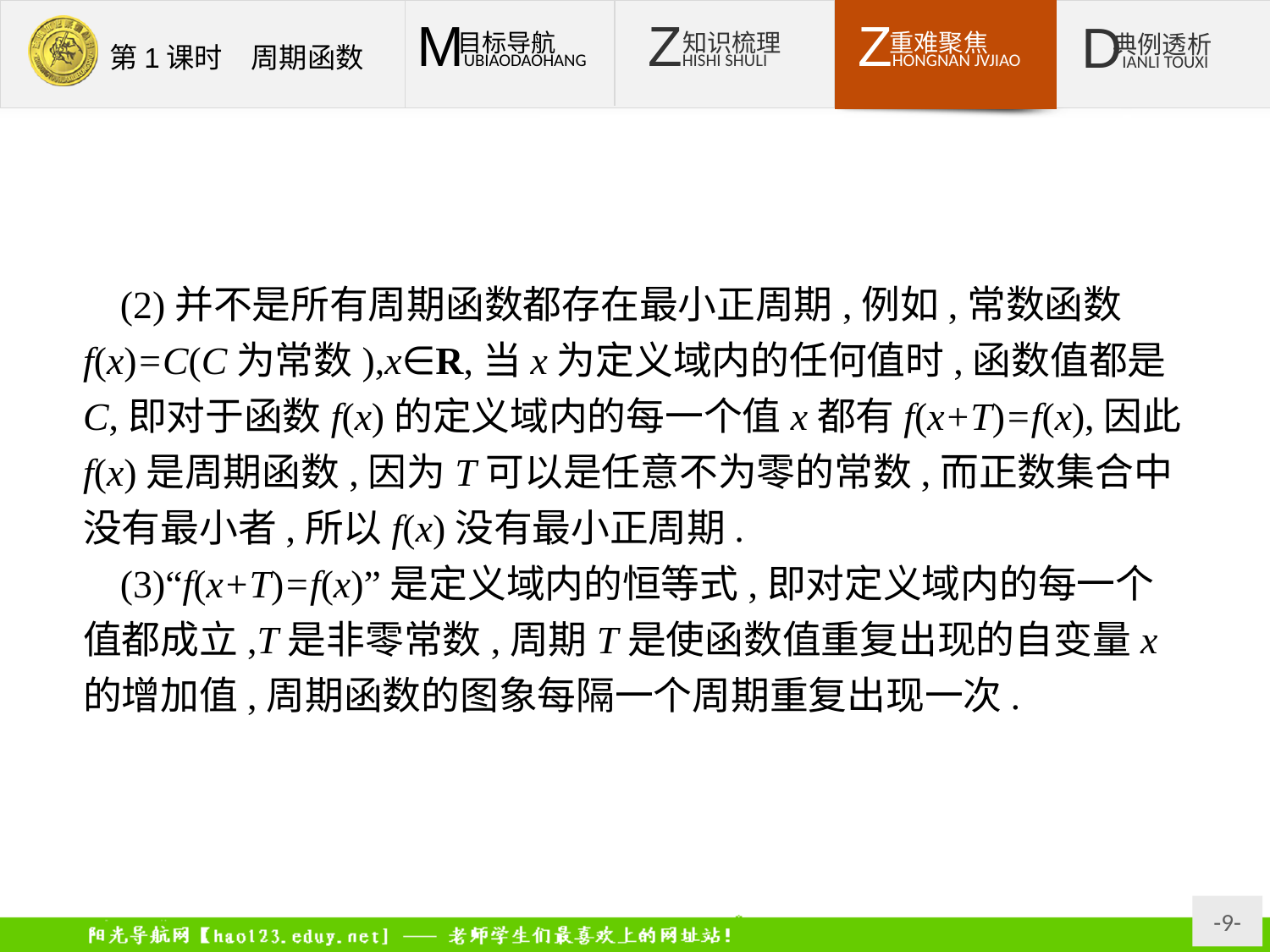

(2)并不是所有周期函数都存在最小正周期,例如,常数函数f(x)=C(C为常数),x∈R,当x为定义域内的任何值时,函数值都是C,即对于函数f(x)的定义域内的每一个值x都有f(x+T)=f(x),因此f(x)是周期函数,因为T可以是任意不为零的常数,而正数集合中没有最小者,所以f(x)没有最小正周期.
(3)“f(x+T)=f(x)”是定义域内的恒等式,即对定义域内的每一个值都成立,T是非零常数,周期T是使函数值重复出现的自变量x的增加值,周期函数的图象每隔一个周期重复出现一次.